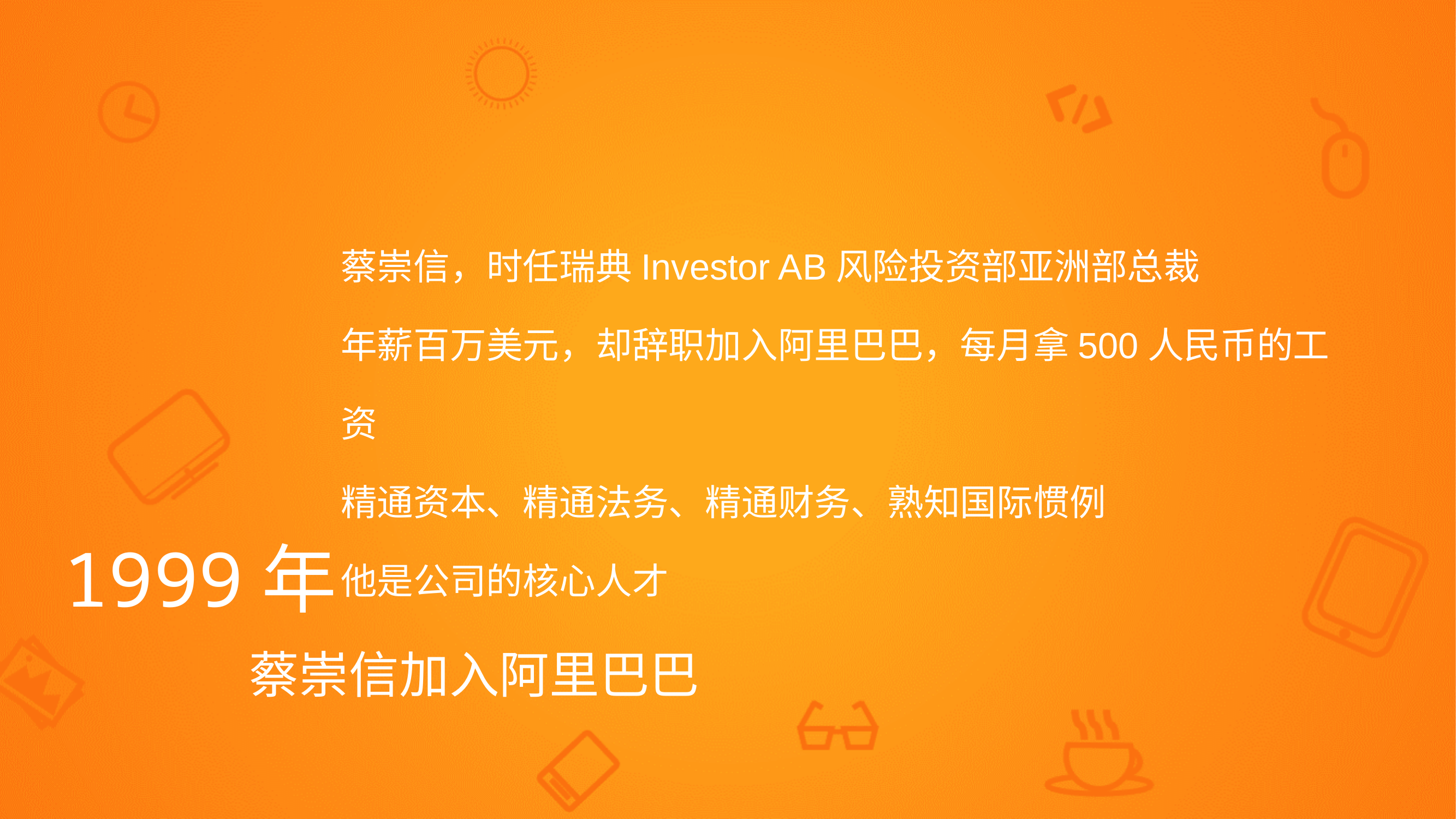

蔡崇信，时任瑞典Investor AB风险投资部亚洲部总裁
年薪百万美元，却辞职加入阿里巴巴，每月拿500人民币的工资
精通资本、精通法务、精通财务、熟知国际惯例
他是公司的核心人才
1999年
蔡崇信加入阿里巴巴